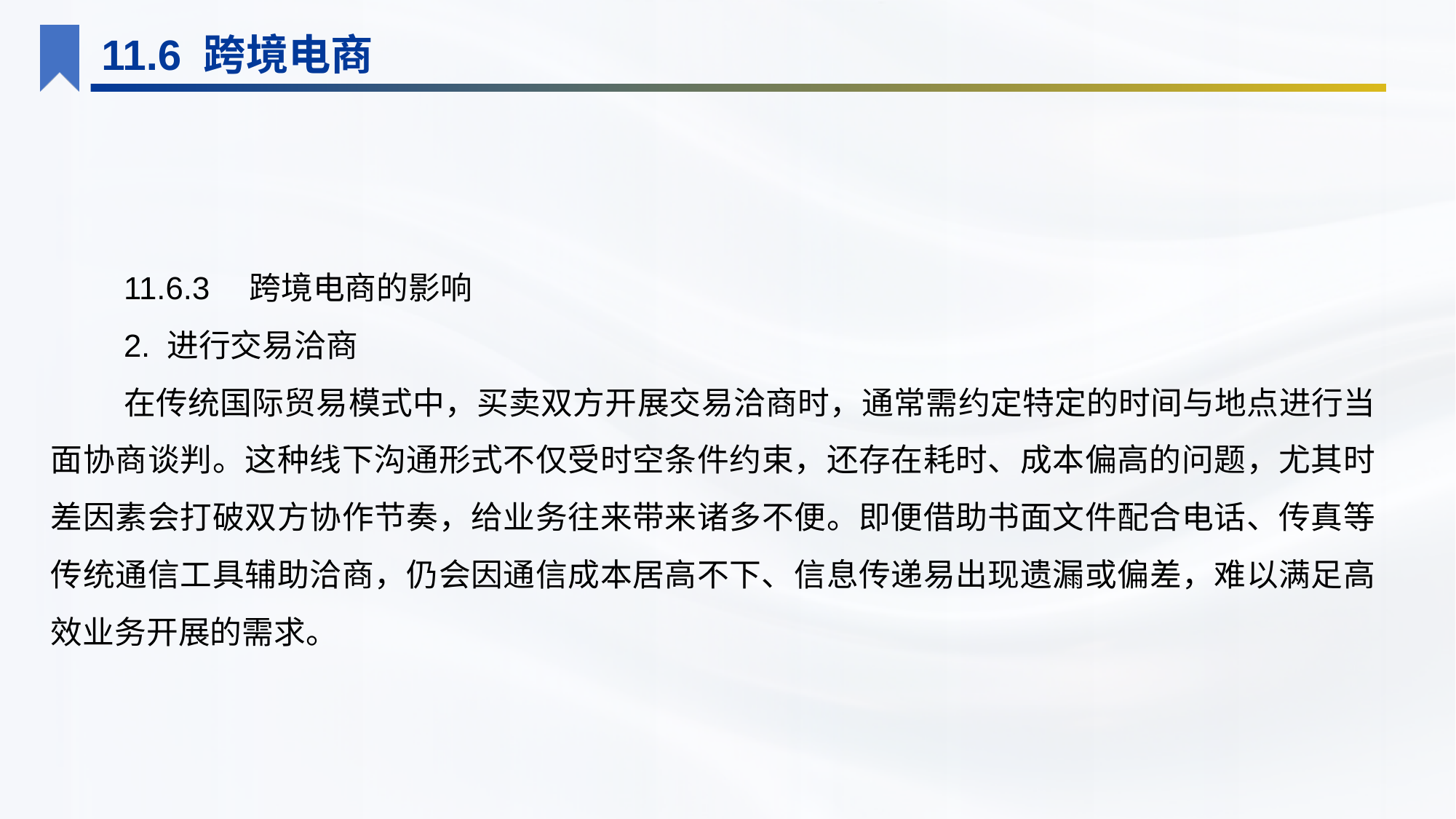

11.6 跨境电商
11.6.3　跨境电商的影响
2. 进行交易洽商
在传统国际贸易模式中，买卖双方开展交易洽商时，通常需约定特定的时间与地点进行当面协商谈判。这种线下沟通形式不仅受时空条件约束，还存在耗时、成本偏高的问题，尤其时差因素会打破双方协作节奏，给业务往来带来诸多不便。即便借助书面文件配合电话、传真等传统通信工具辅助洽商，仍会因通信成本居高不下、信息传递易出现遗漏或偏差，难以满足高效业务开展的需求。